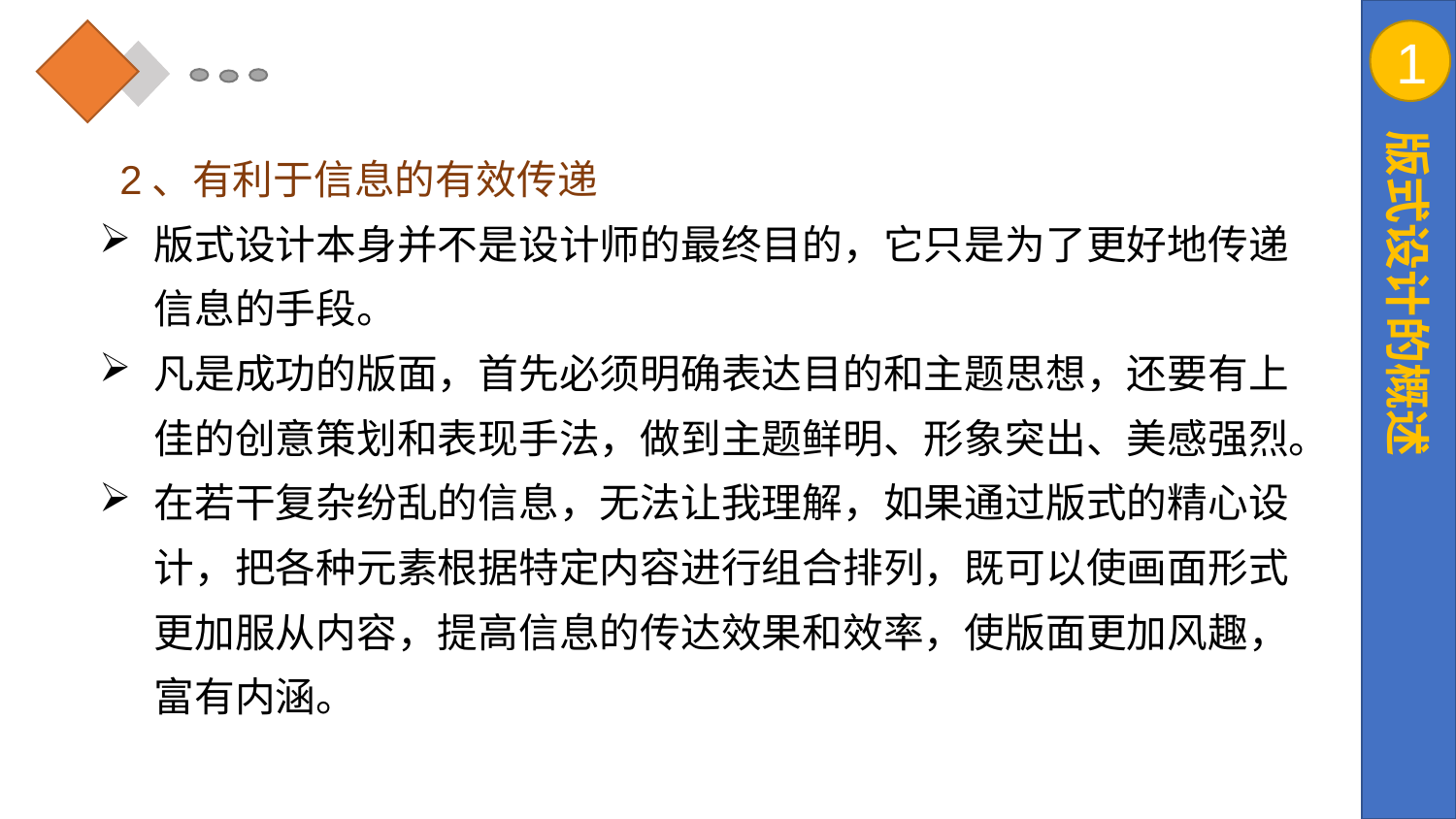

1

版式设计的概述
  2、有利于信息的有效传递
版式设计本身并不是设计师的最终目的，它只是为了更好地传递信息的手段。
凡是成功的版面，首先必须明确表达目的和主题思想，还要有上佳的创意策划和表现手法，做到主题鲜明、形象突出、美感强烈。
在若干复杂纷乱的信息，无法让我理解，如果通过版式的精心设计，把各种元素根据特定内容进行组合排列，既可以使画面形式更加服从内容，提高信息的传达效果和效率，使版面更加风趣，富有内涵。